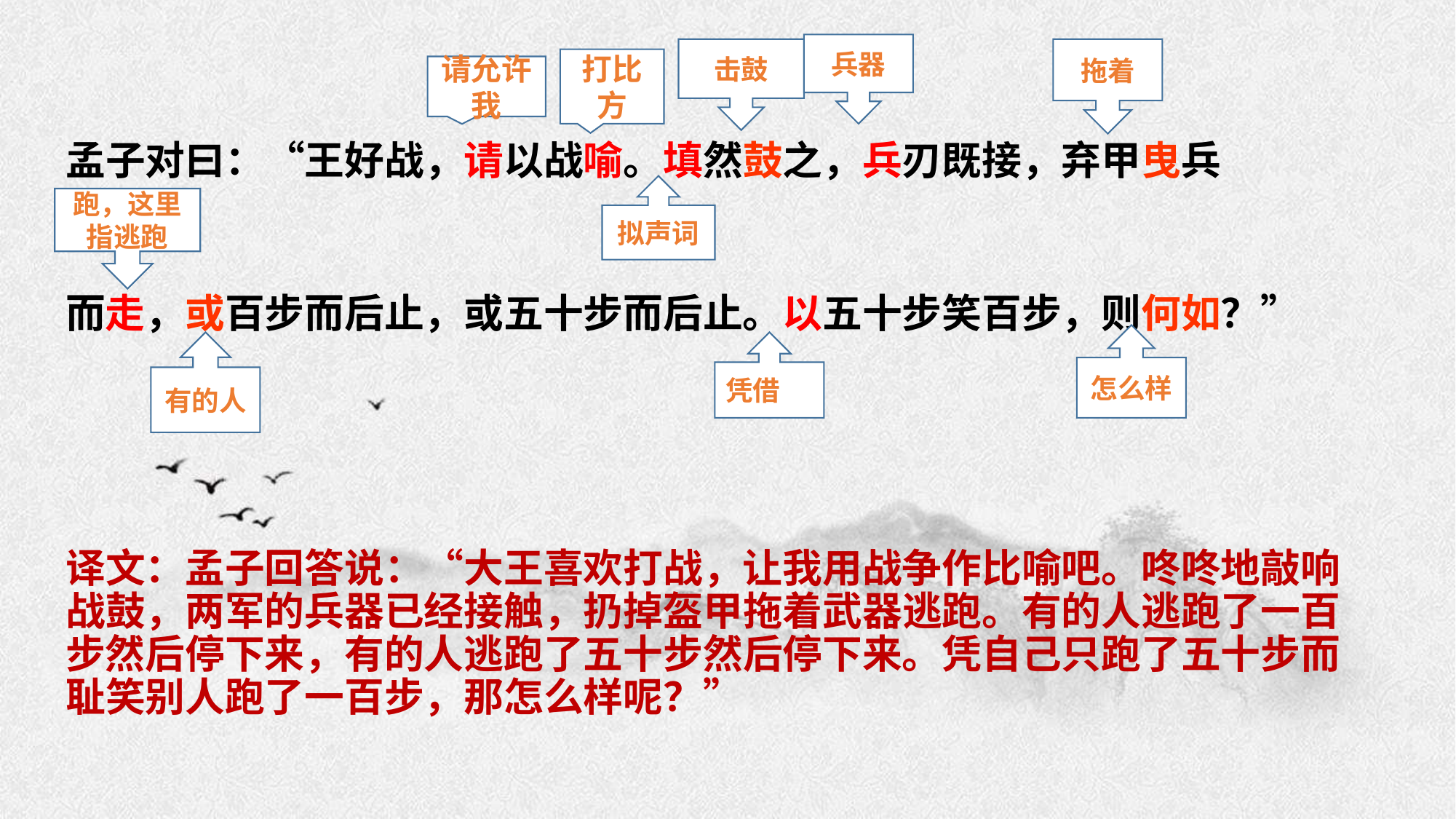

孟子对曰：“王好战，请以战喻。填然鼓之，兵刃既接，弃甲曳兵

而走，或百步而后止，或五十步而后止。以五十步笑百步，则何如？”

译文：孟子回答说：“大王喜欢打战，让我用战争作比喻吧。咚咚地敲响战鼓，两军的兵器已经接触，扔掉盔甲拖着武器逃跑。有的人逃跑了一百步然后停下来，有的人逃跑了五十步然后停下来。凭自己只跑了五十步而耻笑别人跑了一百步，那怎么样呢？”

兵器
击鼓
拖着
打比方
请允许我
拟声词
跑，这里指逃跑
怎么样
有的人
凭借